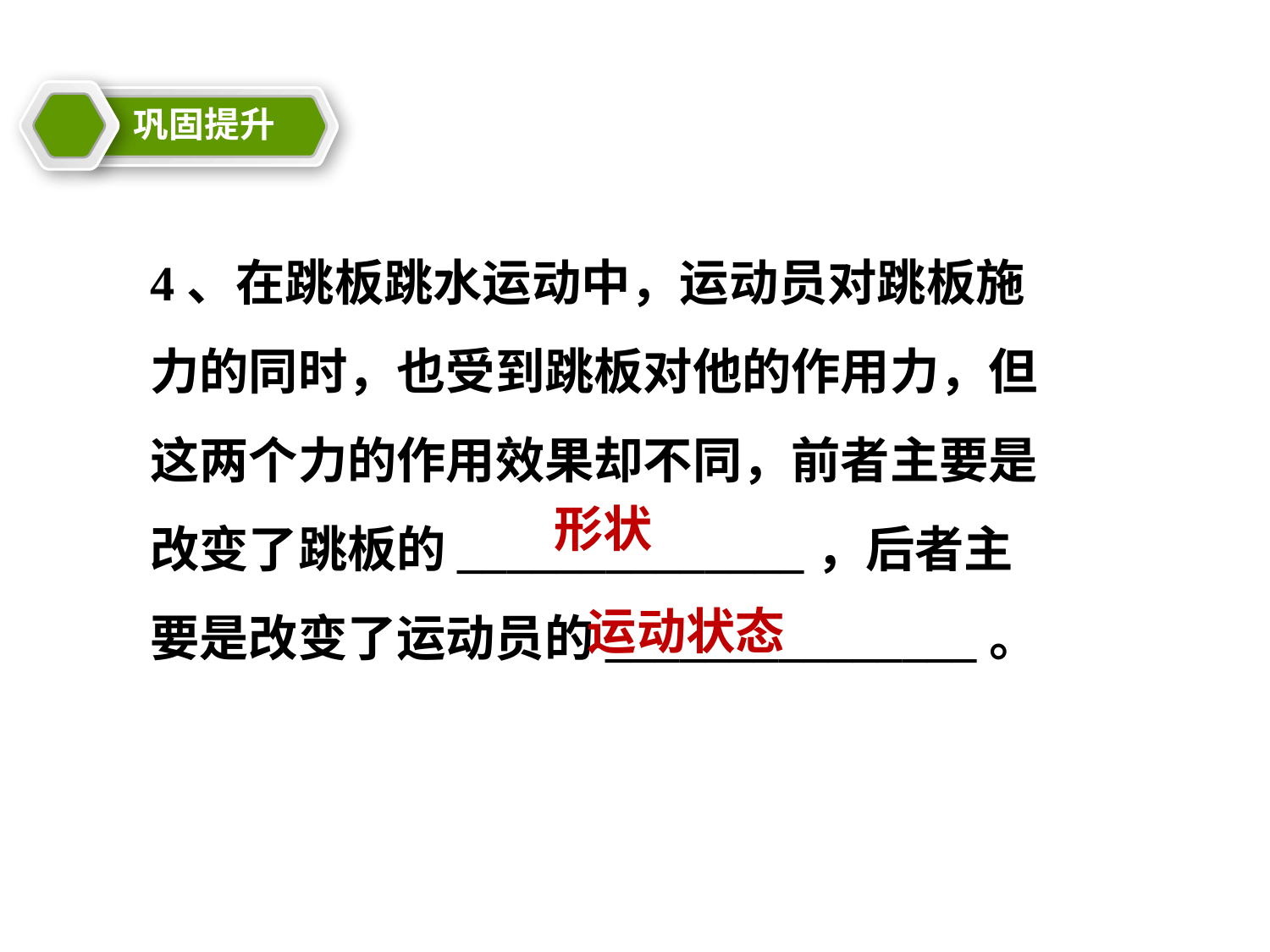

巩固提升
教学目标
4、在跳板跳水运动中，运动员对跳板施力的同时，也受到跳板对他的作用力，但这两个力的作用效果却不同，前者主要是改变了跳板的______________，后者主要是改变了运动员的_______________。
形状
运动状态